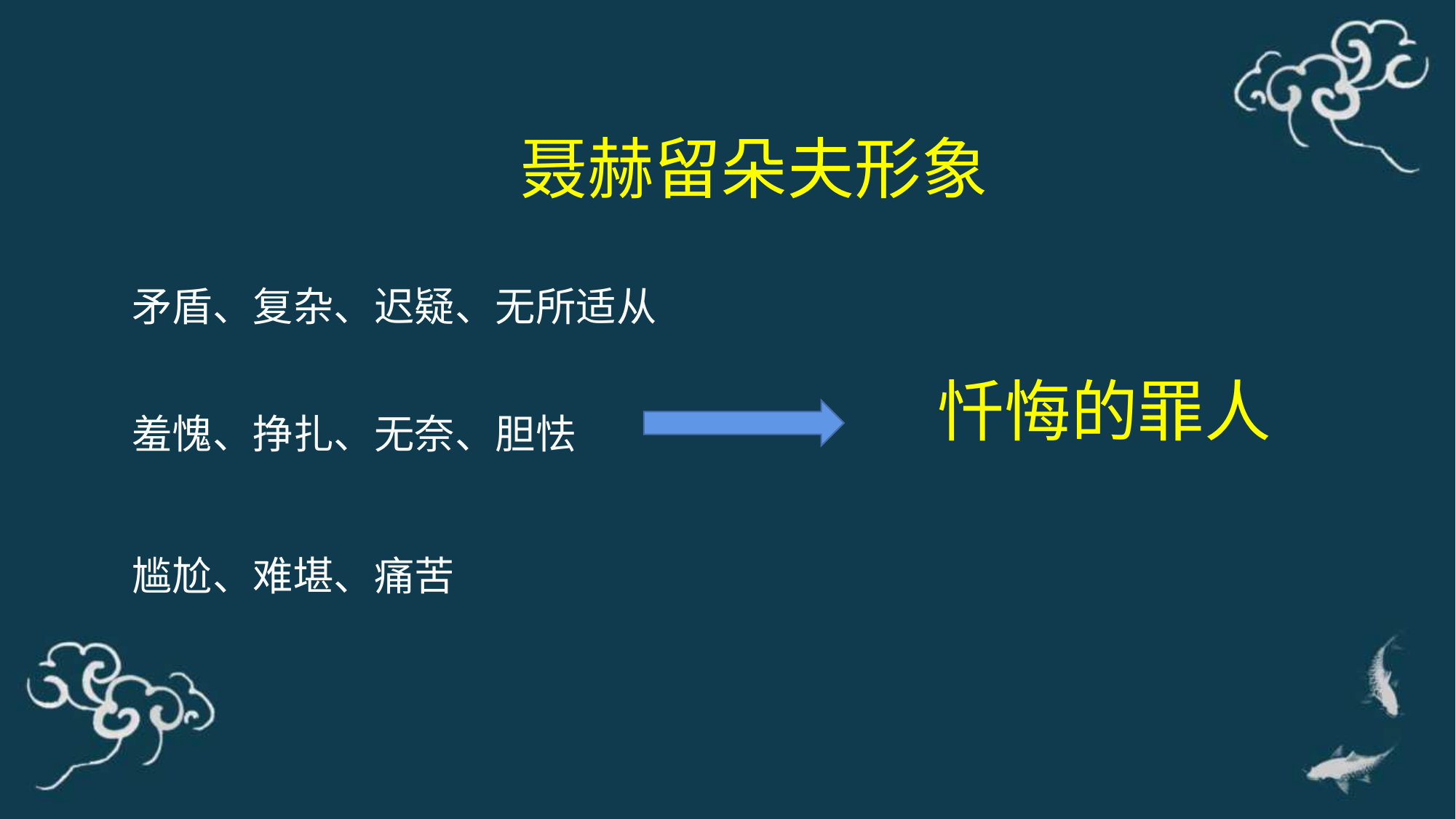

聂赫留朵夫形象
矛盾、复杂、迟疑、无所适从
忏悔的罪人
羞愧、挣扎、无奈、胆怯

尴尬、难堪、痛苦